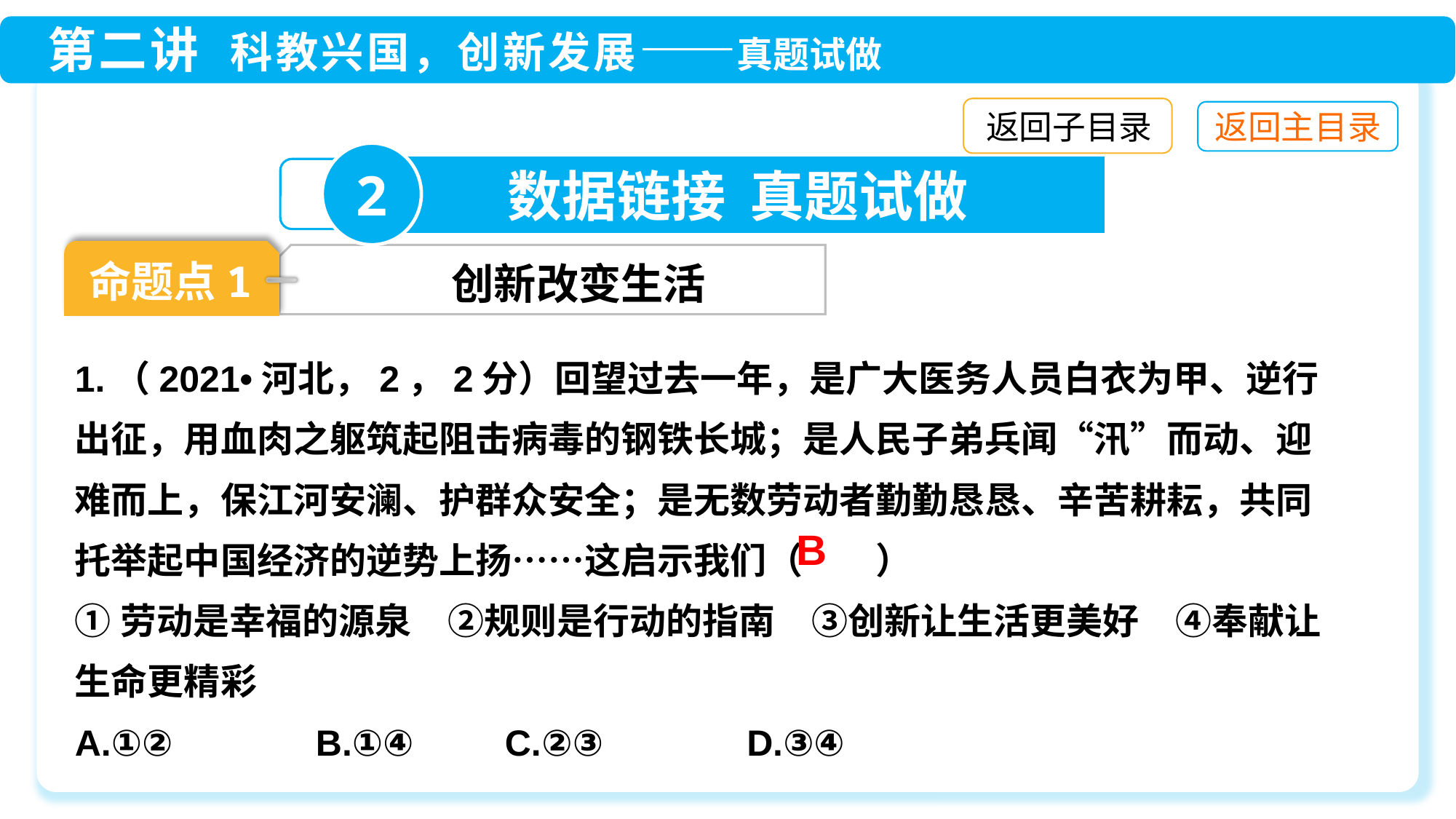

返回子目录

2
数据链接  真题试做

命题点1
创新改变生活

1.（2021•河北，2，2分）回望过去一年，是广大医务人员白衣为甲、逆行出征，用血肉之躯筑起阻击病毒的钢铁长城；是人民子弟兵闻“汛”而动、迎难而上，保江河安澜、护群众安全；是无数劳动者勤勤恳恳、辛苦耕耘，共同托举起中国经济的逆势上扬……这启示我们（　　）
①劳动是幸福的源泉　②规则是行动的指南　③创新让生活更美好　④奉献让生命更精彩
A.①②　　　  B.①④         C.②③　　	 D.③④
B